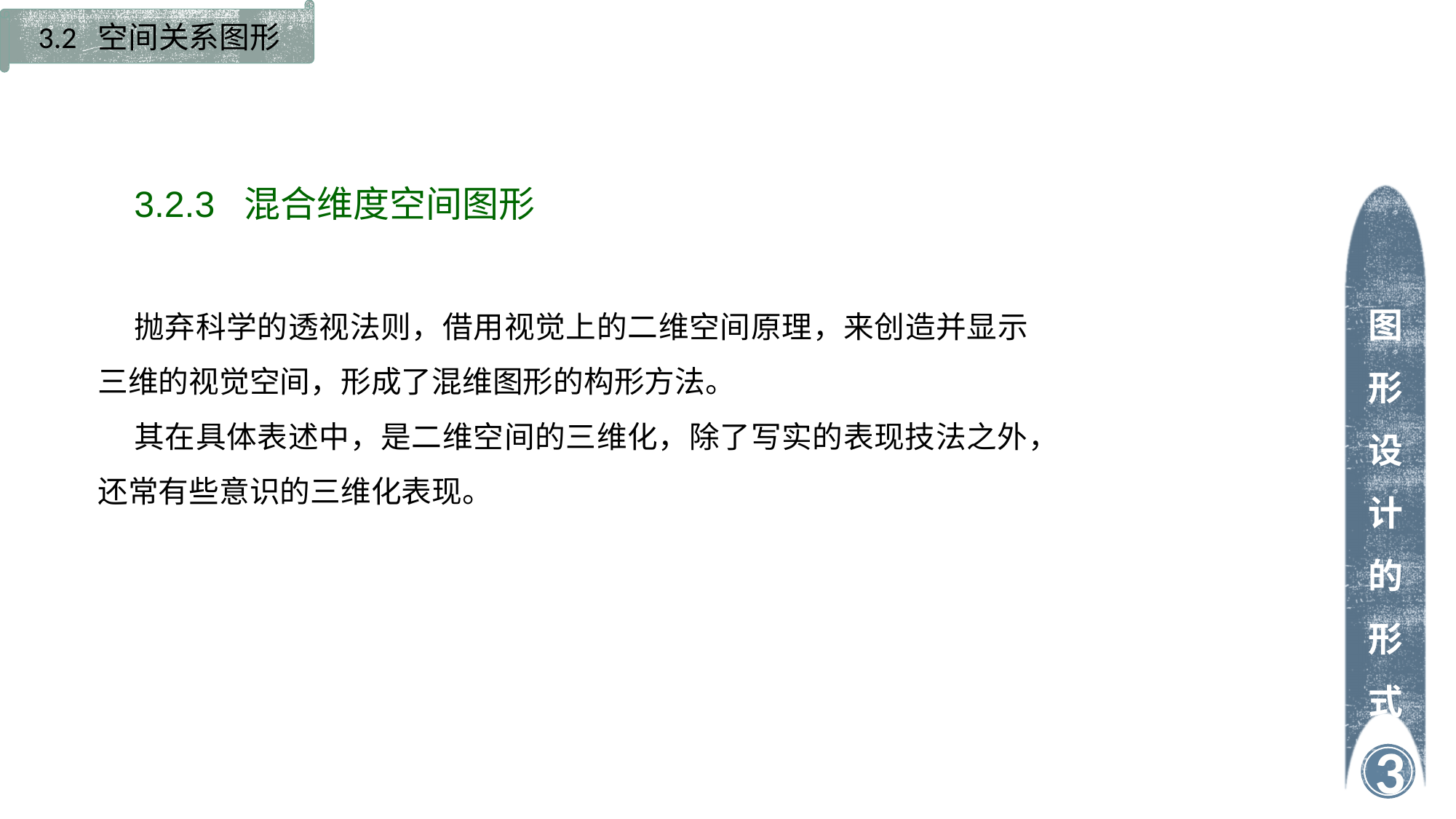

3.2  空间关系图形
3.2.3  混合维度空间图形

抛弃科学的透视法则，借用视觉上的二维空间原理，来创造并显示三维的视觉空间，形成了混维图形的构形方法。
其在具体表述中，是二维空间的三维化，除了写实的表现技法之外，还常有些意识的三维化表现。
图形设计的形式
3